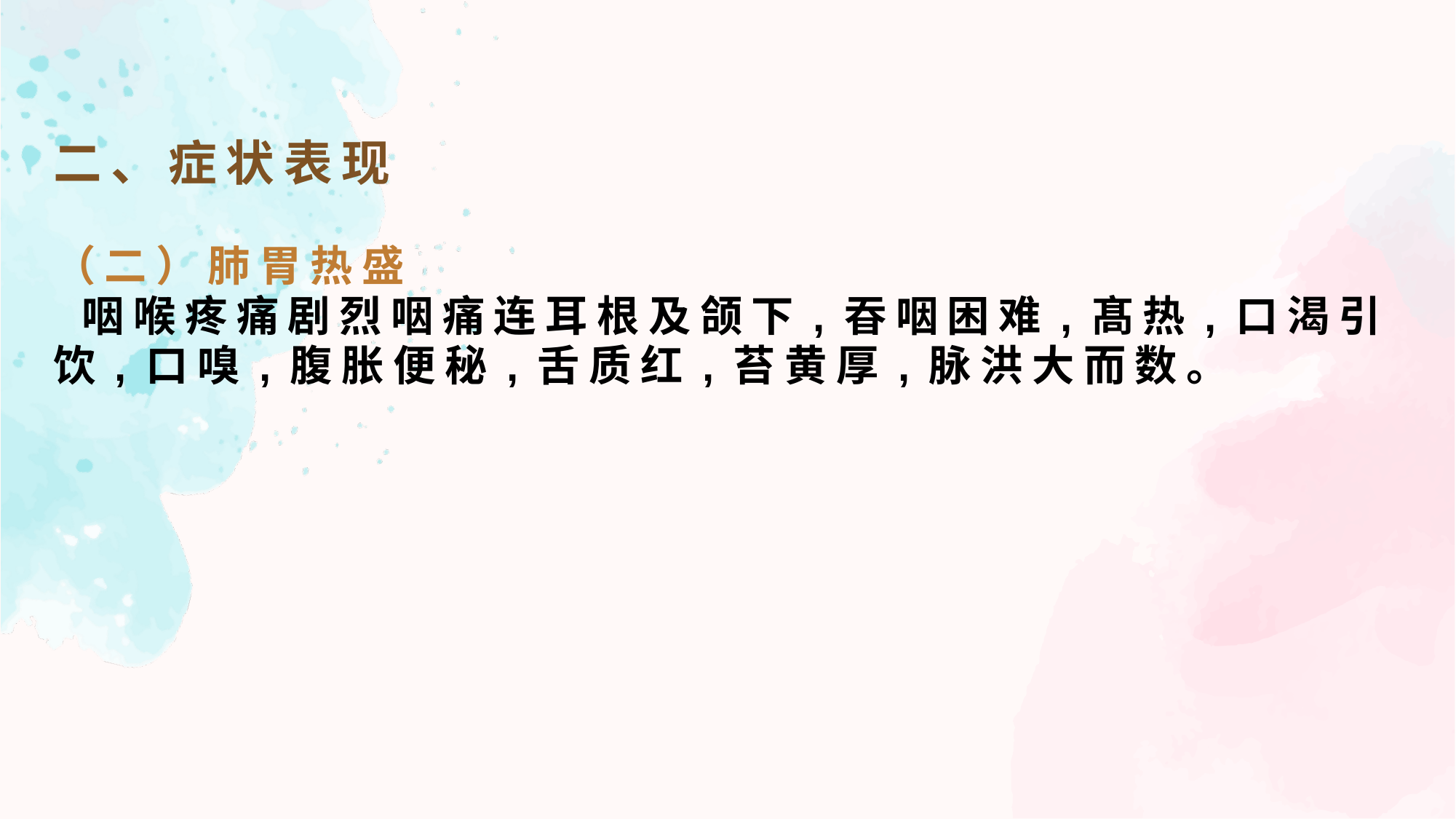

二、症状表现

（二）肺胃热盛
 咽喉疼痛剧烈咽痛连耳根及颌下,昋咽困难,髙热,口渴引饮,口嗅,腹胀便秘,舌质红,苔黄厚,脉洪大而数。